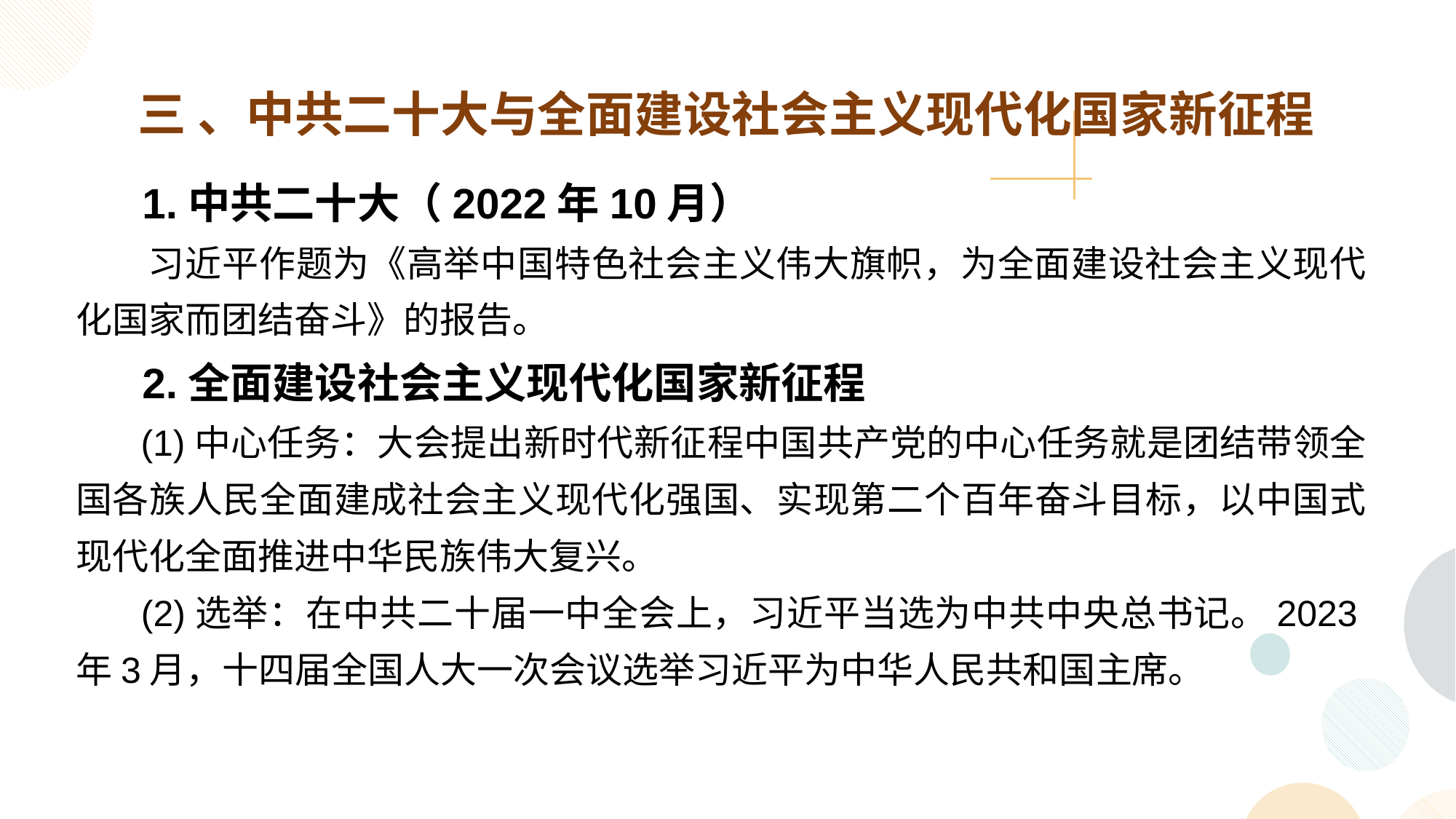

三 、中共二十大与全面建设社会主义现代化国家新征程
 1.中共二十大（2022年10月）
 习近平作题为《高举中国特色社会主义伟大旗帜，为全面建设社会主义现代化国家而团结奋斗》的报告。
 2.全面建设社会主义现代化国家新征程
 (1)中心任务：大会提出新时代新征程中国共产党的中心任务就是团结带领全国各族人民全面建成社会主义现代化强国、实现第二个百年奋斗目标，以中国式现代化全面推进中华民族伟大复兴。
 (2)选举：在中共二十届一中全会上，习近平当选为中共中央总书记。2023年3月，十四届全国人大一次会议选举习近平为中华人民共和国主席。